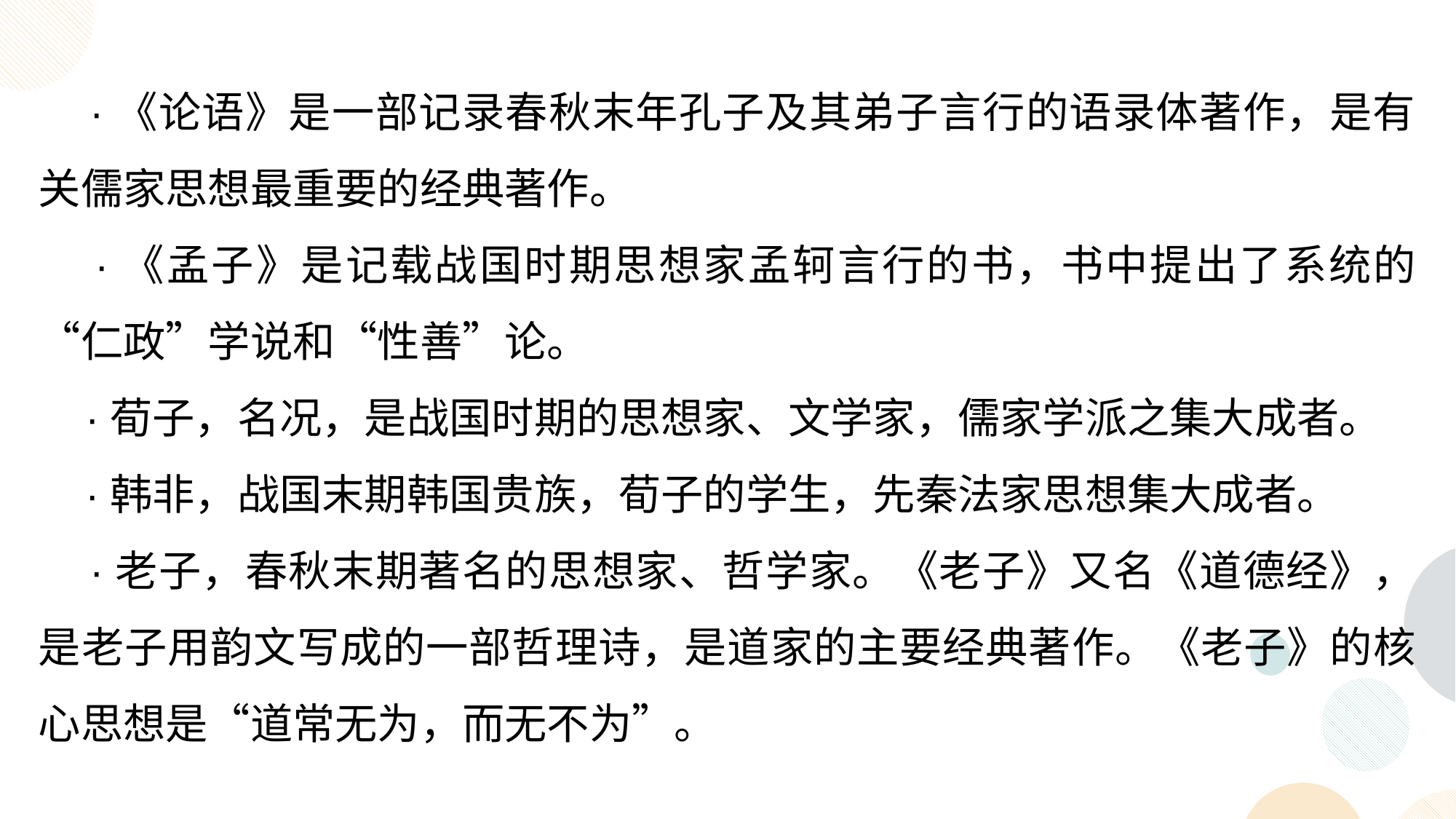

·《论语》是一部记录春秋末年孔子及其弟子言行的语录体著作，是有关儒家思想最重要的经典著作。
    ·《孟子》是记载战国时期思想家孟轲言行的书，书中提出了系统的“仁政”学说和“性善”论。
    ·荀子，名况，是战国时期的思想家、文学家，儒家学派之集大成者。
    ·韩非，战国末期韩国贵族，荀子的学生，先秦法家思想集大成者。
    ·老子，春秋末期著名的思想家、哲学家。《老子》又名《道德经》，是老子用韵文写成的一部哲理诗，是道家的主要经典著作。《老子》的核心思想是“道常无为，而无不为”。